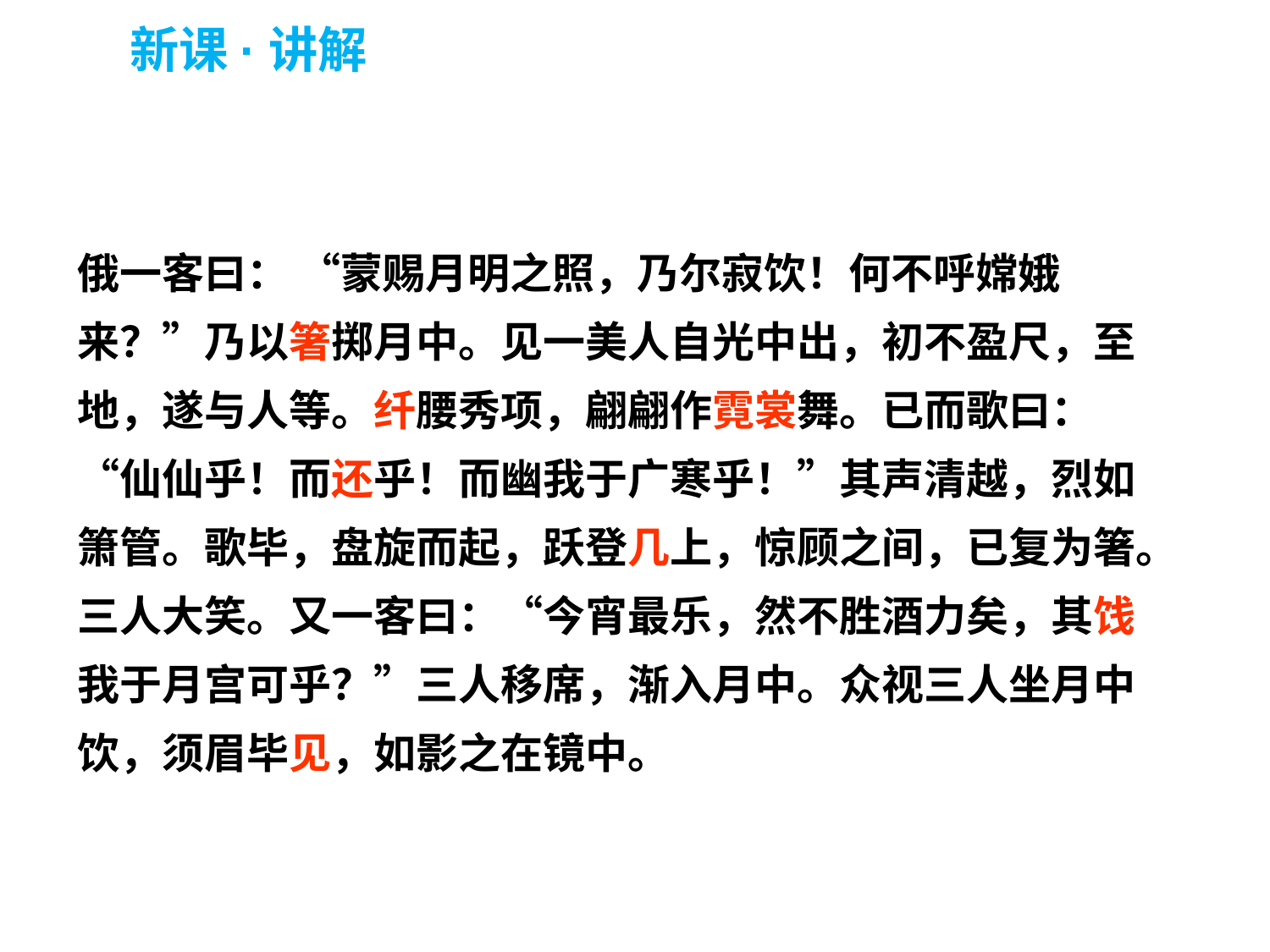

新课·讲解

俄一客曰： “蒙赐月明之照，乃尔寂饮！何不呼嫦娥来？”乃以箸掷月中。见一美人自光中出，初不盈尺，至地，遂与人等。纤腰秀项，翩翩作霓裳舞。已而歌曰：“仙仙乎！而还乎！而幽我于广寒乎！”其声清越，烈如箫管。歌毕，盘旋而起，跃登几上，惊顾之间，已复为箸。三人大笑。又一客曰：“今宵最乐，然不胜酒力矣，其饯我于月宫可乎？”三人移席，渐入月中。众视三人坐月中饮，须眉毕见，如影之在镜中。